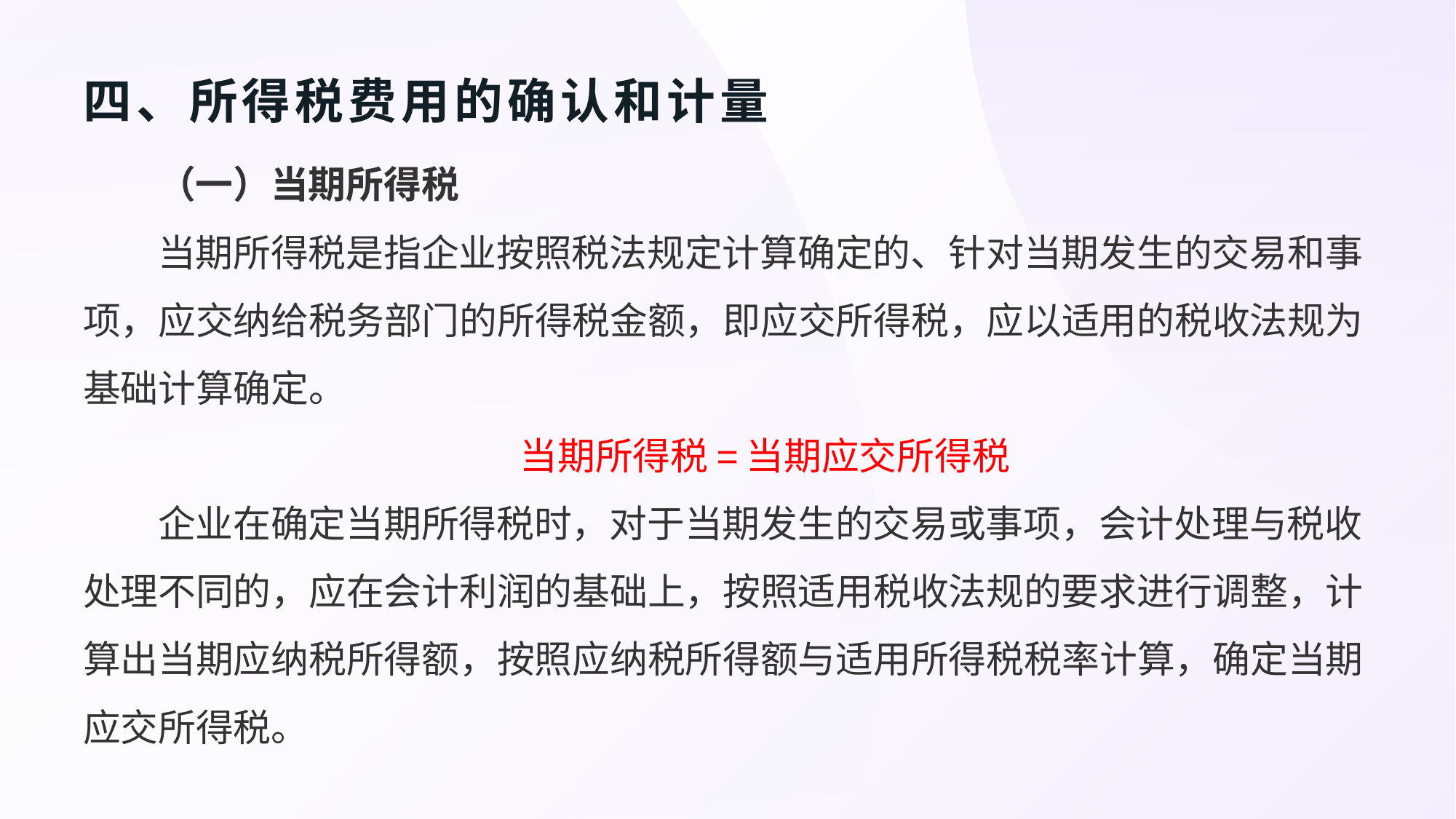

# 四、所得税费用的确认和计量
（一）当期所得税
当期所得税是指企业按照税法规定计算确定的、针对当期发生的交易和事项，应交纳给税务部门的所得税金额，即应交所得税，应以适用的税收法规为基础计算确定。
当期所得税=当期应交所得税
企业在确定当期所得税时，对于当期发生的交易或事项，会计处理与税收处理不同的，应在会计利润的基础上，按照适用税收法规的要求进行调整，计算出当期应纳税所得额，按照应纳税所得额与适用所得税税率计算，确定当期应交所得税。